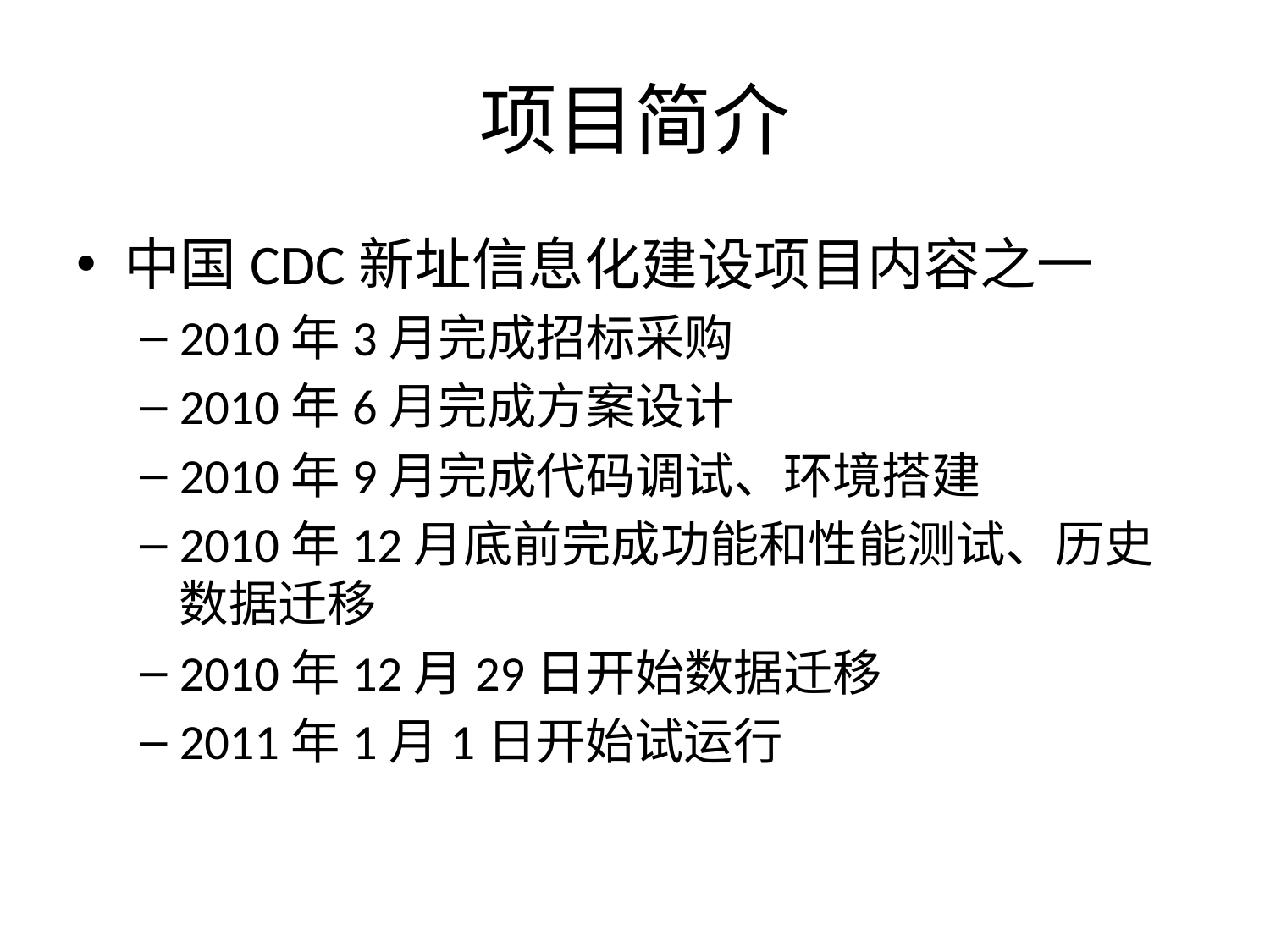

# 项目简介
中国CDC新址信息化建设项目内容之一
2010年3月完成招标采购
2010年6月完成方案设计
2010年9月完成代码调试、环境搭建
2010年12月底前完成功能和性能测试、历史数据迁移
2010年12月29日开始数据迁移
2011年1月1日开始试运行